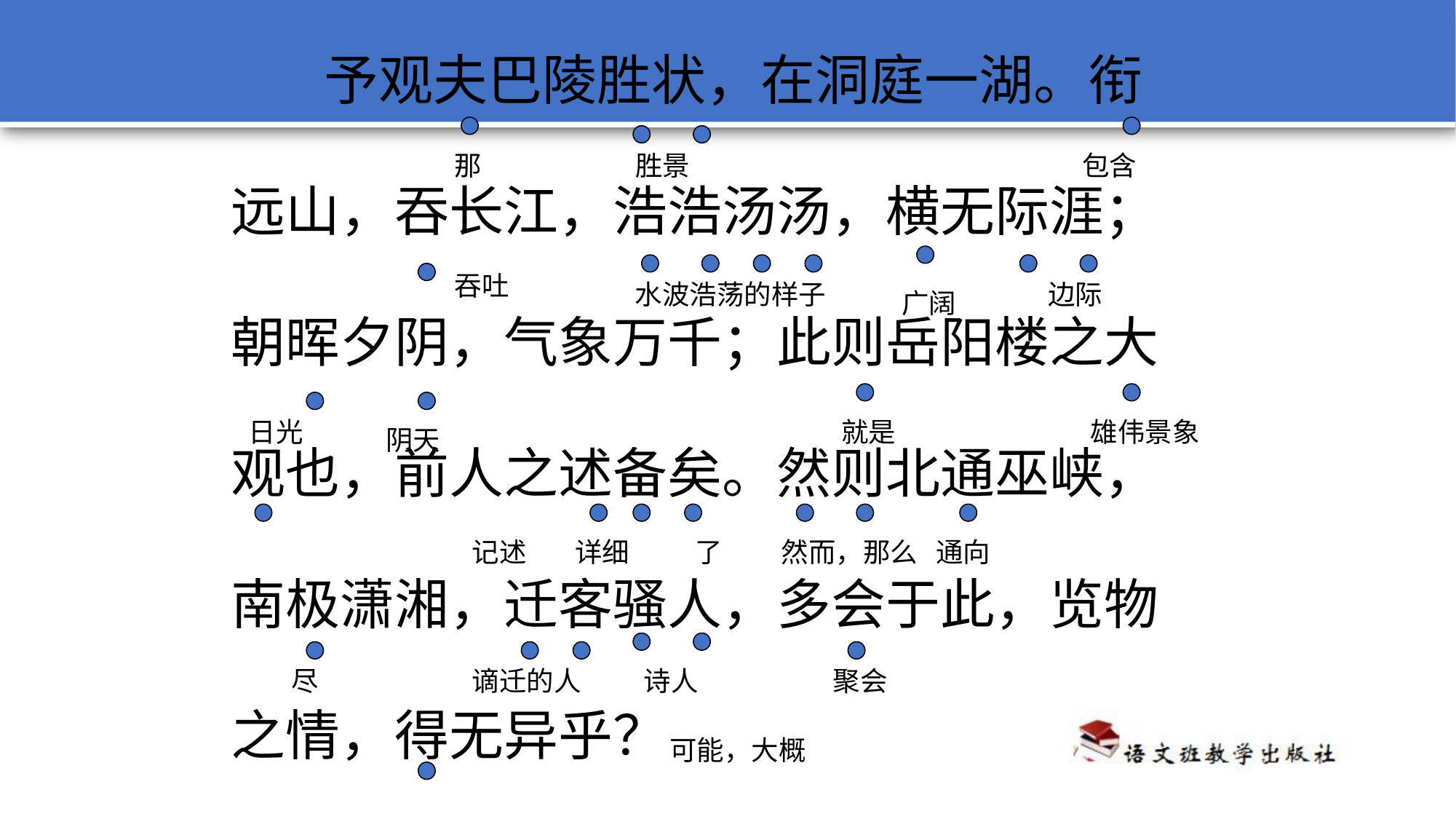

予观夫巴陵胜状，在洞庭一湖。衔

远山，吞长江，浩浩汤汤，横无际涯；

朝晖夕阴，气象万千；此则岳阳楼之大

观也，前人之述备矣。然则北通巫峡，

南极潇湘，迁客骚人，多会于此，览物

之情，得无异乎？

那
胜景
包含

吞吐
水波浩荡的样子
边际
广阔

日光
就是
雄伟景象
阴天

记述
详细
了
然而，那么
通向

尽
谪迁的人
诗人
聚会
可能，大概